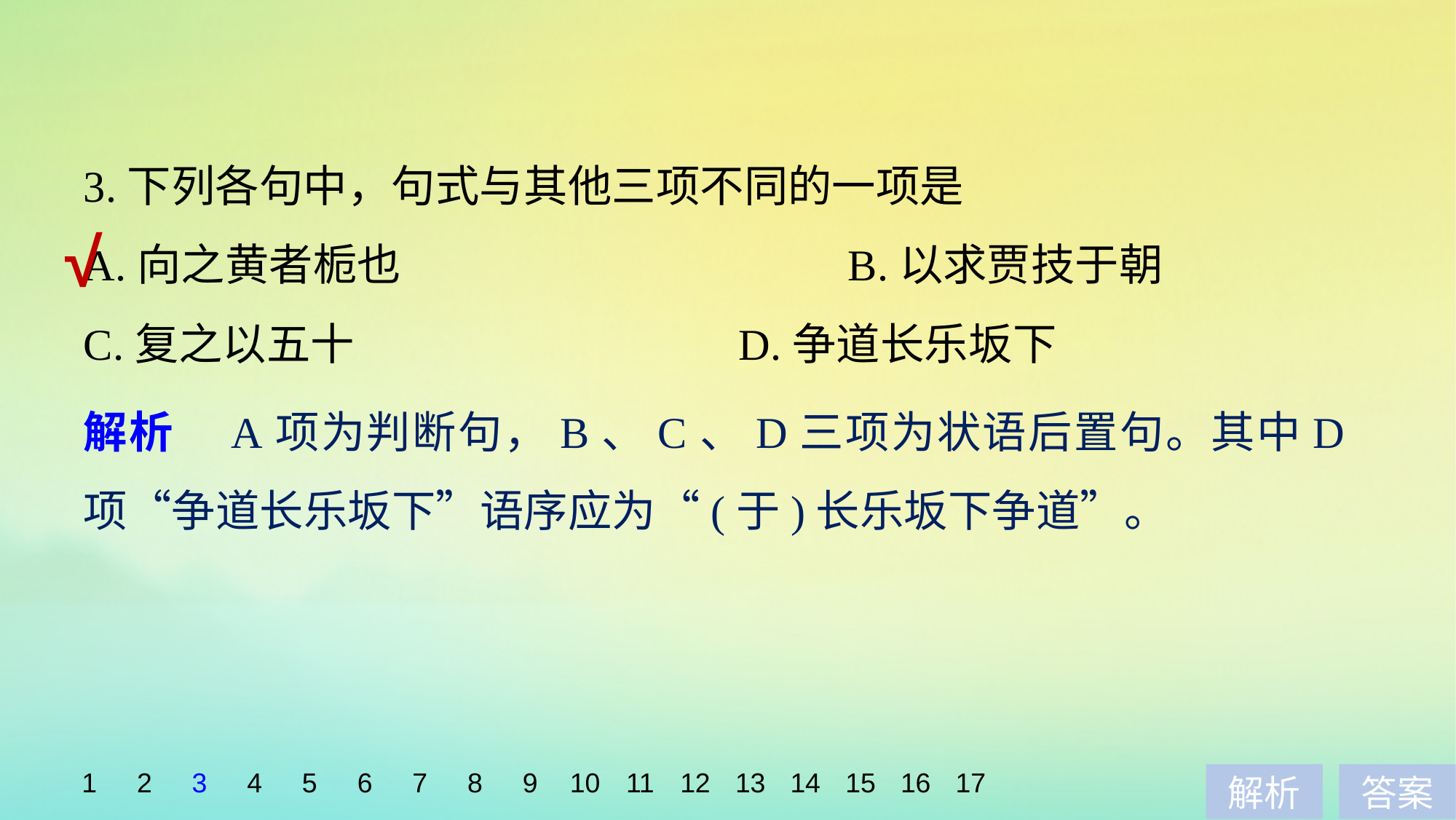

3.下列各句中，句式与其他三项不同的一项是
A.向之黄者栀也  				B.以求贾技于朝
C.复之以五十  				D.争道长乐坂下
√
解析　A项为判断句，B、C、D三项为状语后置句。其中D项“争道长乐坂下”语序应为“(于)长乐坂下争道”。
1
2
3
4
5
6
7
8
9
10
11
12
13
14
15
16
17
解析
答案